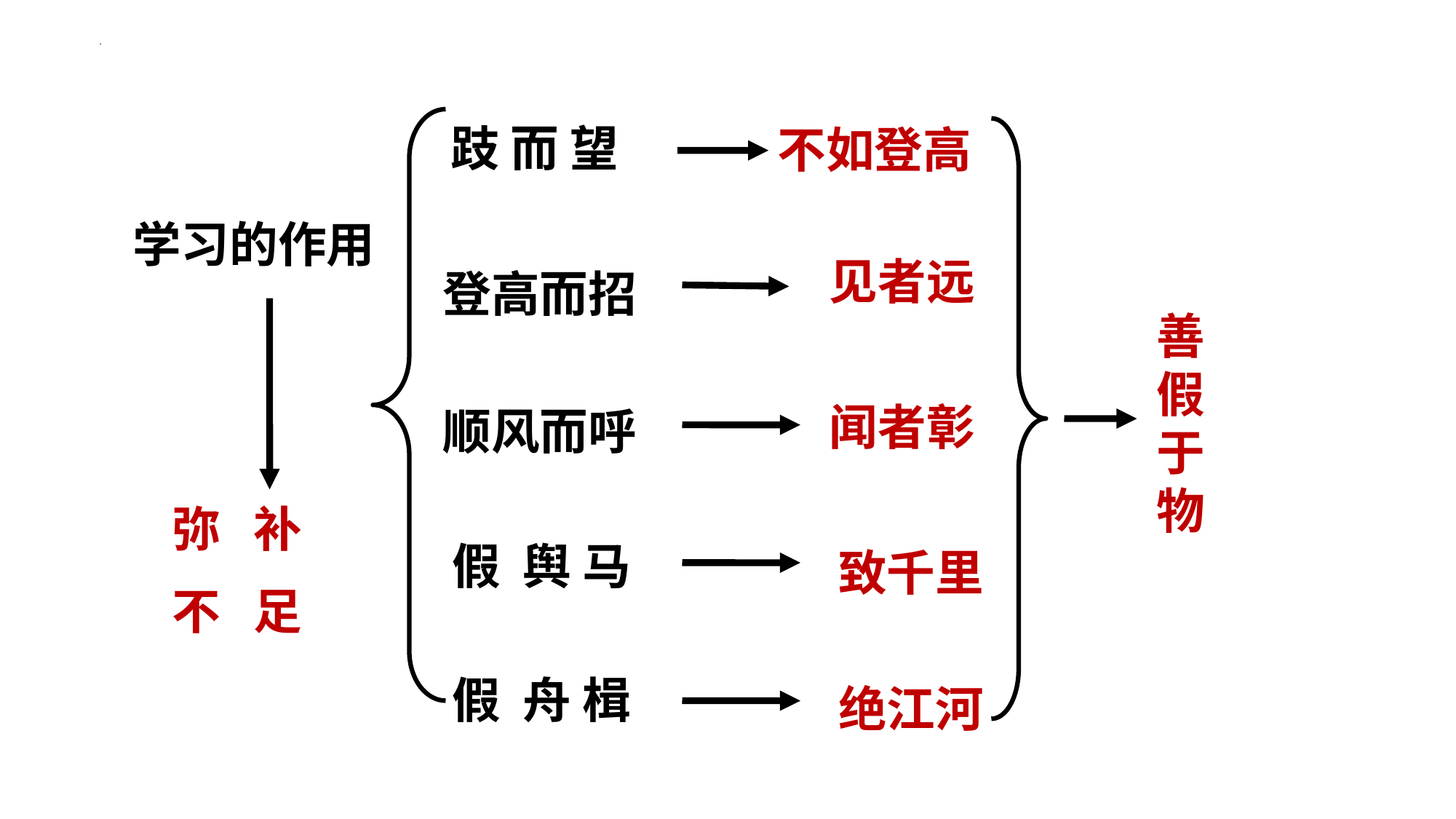

跂 而 望
不如登高

学习的作用
见者远
登高而招

善假于物
闻者彰
顺风而呼

弥   补
不   足
假  舆 马
致千里

假  舟 楫
绝江河